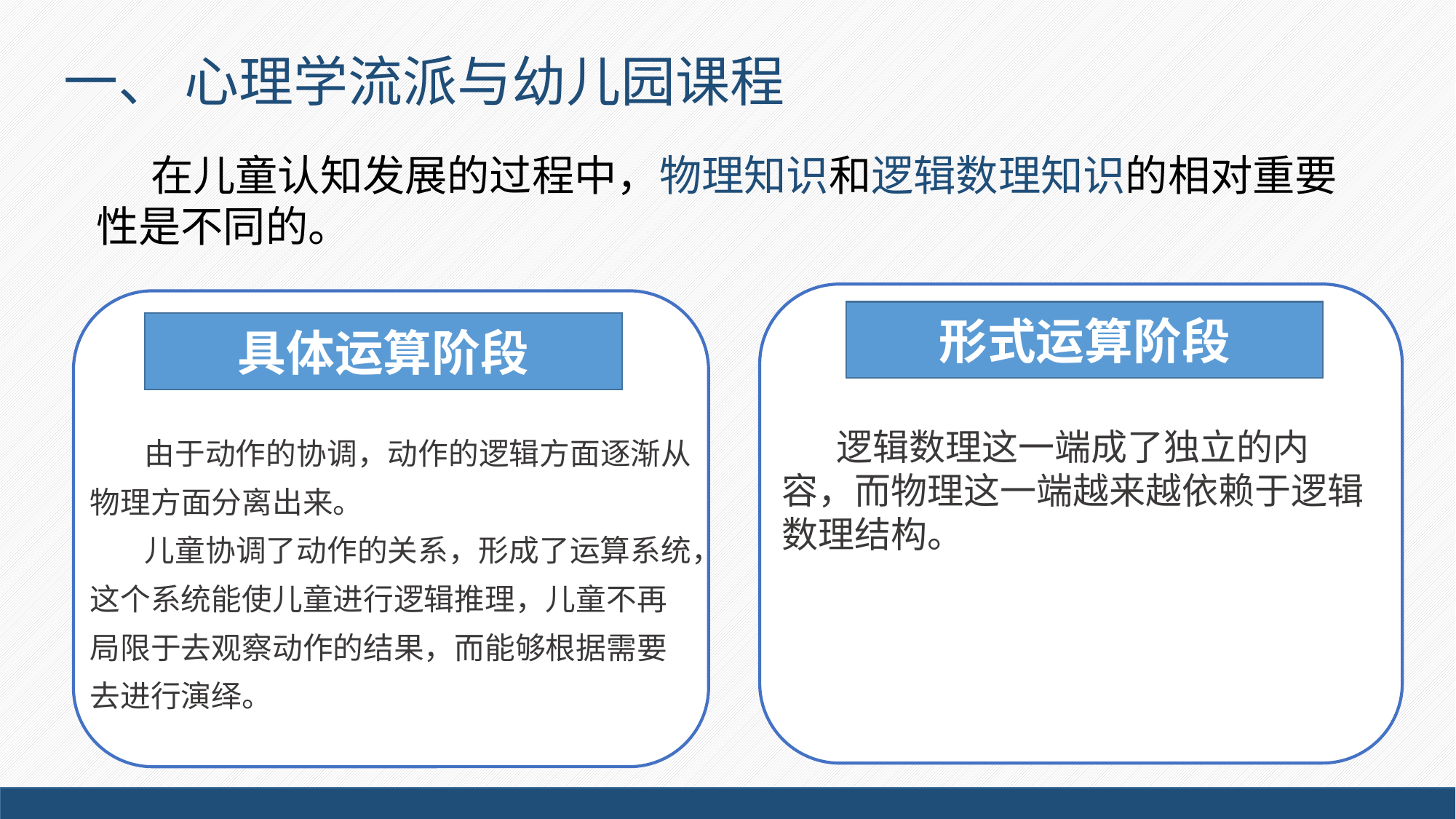

一、 心理学流派与幼儿园课程
在儿童认知发展的过程中，物理知识和逻辑数理知识的相对重要性是不同的。

形式运算阶段
具体运算阶段
由于动作的协调，动作的逻辑方面逐渐从物理方面分离出来。
儿童协调了动作的关系，形成了运算系统，这个系统能使儿童进行逻辑推理，儿童不再局限于去观察动作的结果，而能够根据需要去进行演绎。
逻辑数理这一端成了独立的内容，而物理这一端越来越依赖于逻辑数理结构。